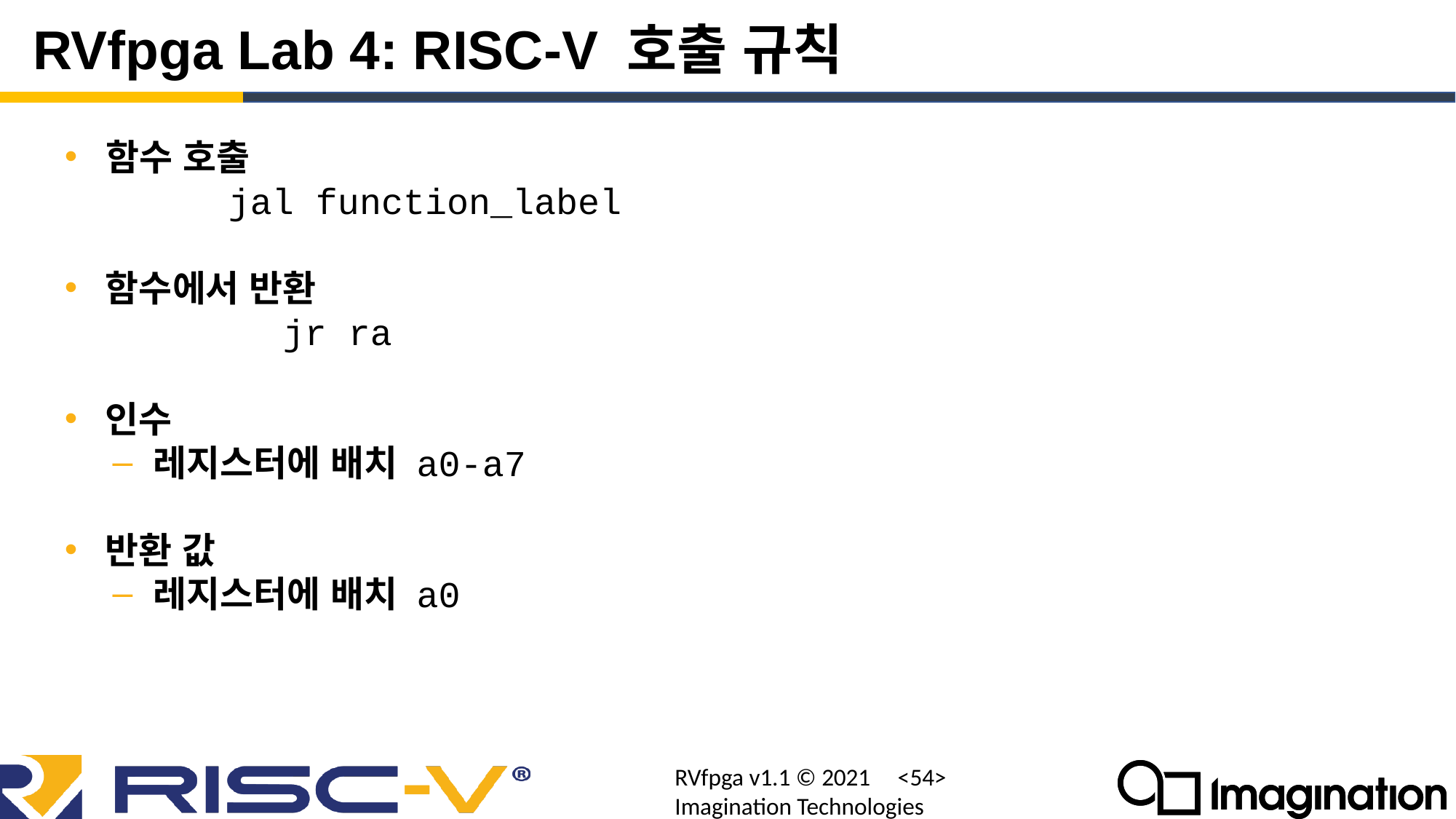

# RVfpga Lab 4: RISC-V 호출 규칙
함수 호출
	jal function_label

함수에서 반환
		jr ra

인수
레지스터에 배치 a0-a7

반환 값
레지스터에 배치 a0